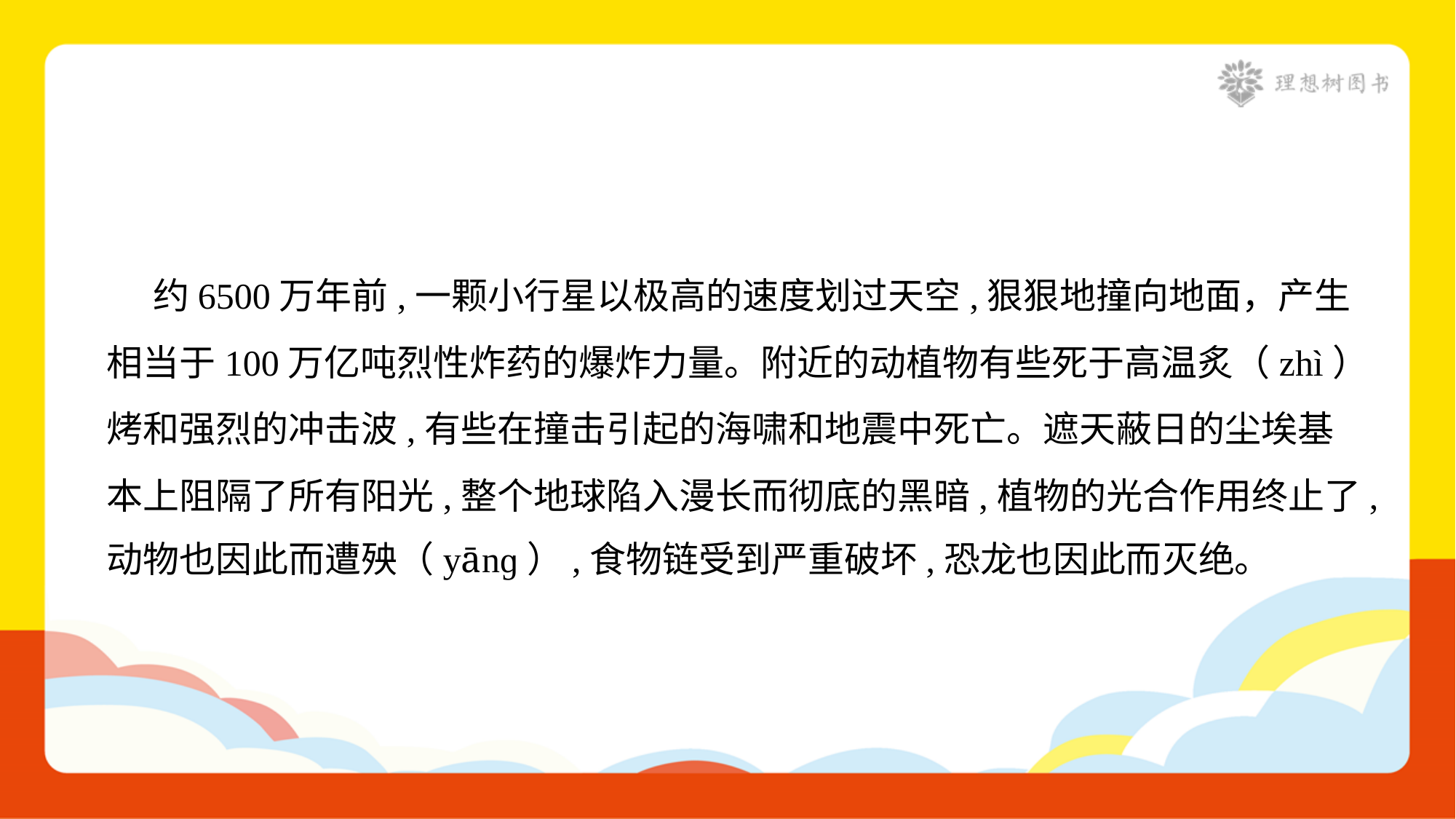

约6500万年前,一颗小行星以极高的速度划过天空,狠狠地撞向地面，产生
相当于100万亿吨烈性炸药的爆炸力量。附近的动植物有些死于高温炙（zhì）
烤和强烈的冲击波,有些在撞击引起的海啸和地震中死亡。遮天蔽日的尘埃基
本上阻隔了所有阳光,整个地球陷入漫长而彻底的黑暗,植物的光合作用终止了,
动物也因此而遭殃（yānɡ）,食物链受到严重破坏,恐龙也因此而灭绝。